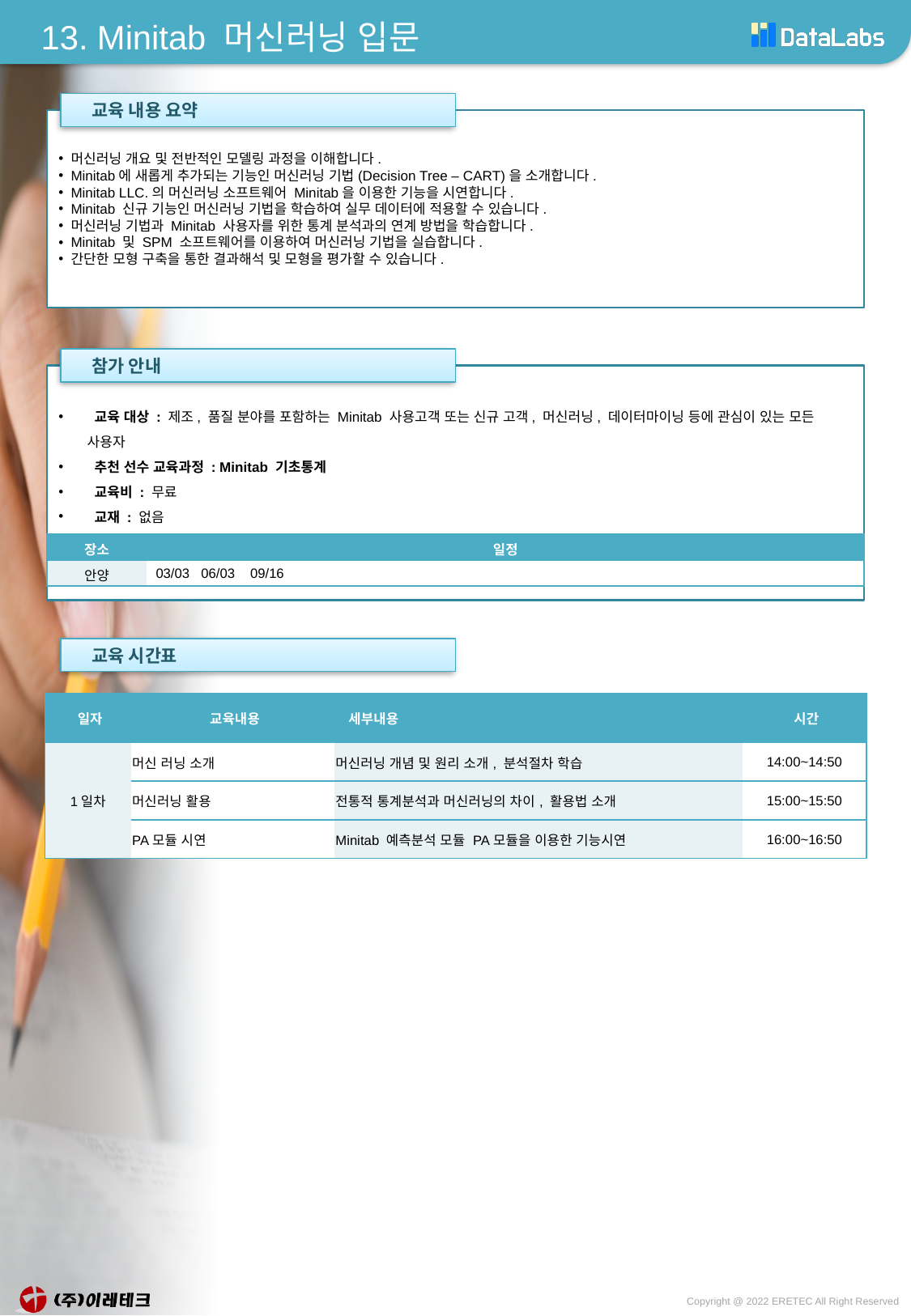

# 13. Minitab 머신러닝 입문
   교육 내용 요약

머신러닝 개요 및 전반적인 모델링 과정을 이해합니다.
Minitab에 새롭게 추가되는 기능인 머신러닝 기법(Decision Tree – CART)을 소개합니다.
Minitab LLC.의 머신러닝 소프트웨어 Minitab을 이용한 기능을 시연합니다.
Minitab 신규 기능인 머신러닝 기법을 학습하여 실무 데이터에 적용할 수 있습니다.
머신러닝 기법과 Minitab 사용자를 위한 통계 분석과의 연계 방법을 학습합니다.
Minitab 및 SPM 소프트웨어를 이용하여 머신러닝 기법을 실습합니다.
간단한 모형 구축을 통한 결과해석 및 모형을 평가할 수 있습니다.
   참가 안내

 교육 대상 : 제조, 품질 분야를 포함하는 Minitab 사용고객 또는 신규 고객, 머신러닝, 데이터마이닝 등에 관심이 있는 모든 사용자
 추천 선수 교육과정 : Minitab 기초통계
 교육비 : 무료
 교재 : 없음

| 장소 | 일정 |
| --- | --- |
| 안양 | 03/03 06/03 09/16 |
   교육 시간표
| 일자 | 교육내용 | 세부내용 | 시간 |
| --- | --- | --- | --- |
| 1일차 | 머신 러닝 소개 | 머신러닝 개념 및 원리 소개, 분석절차 학습 | 14:00~14:50 |
|  | 머신러닝 활용 | 전통적 통계분석과 머신러닝의 차이, 활용법 소개 | 15:00~15:50 |
|  | PA모듈 시연 | Minitab 예측분석 모듈 PA모듈을 이용한 기능시연 | 16:00~16:50 |